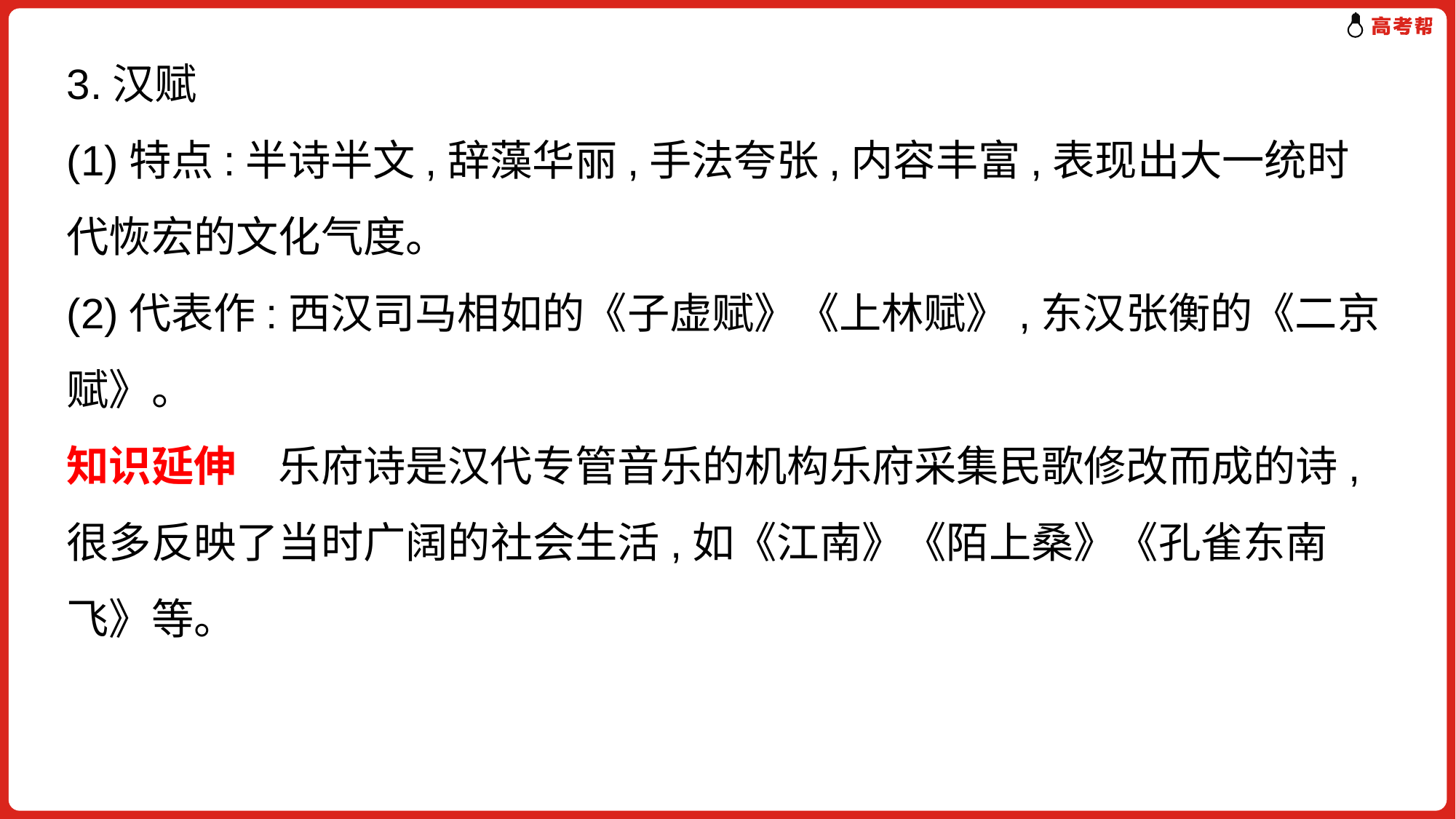

3.汉赋
(1)特点:半诗半文,辞藻华丽,手法夸张,内容丰富,表现出大一统时代恢宏的文化气度。
(2)代表作:西汉司马相如的《子虚赋》《上林赋》,东汉张衡的《二京赋》。
知识延伸　乐府诗是汉代专管音乐的机构乐府采集民歌修改而成的诗,很多反映了当时广阔的社会生活,如《江南》《陌上桑》《孔雀东南飞》等。